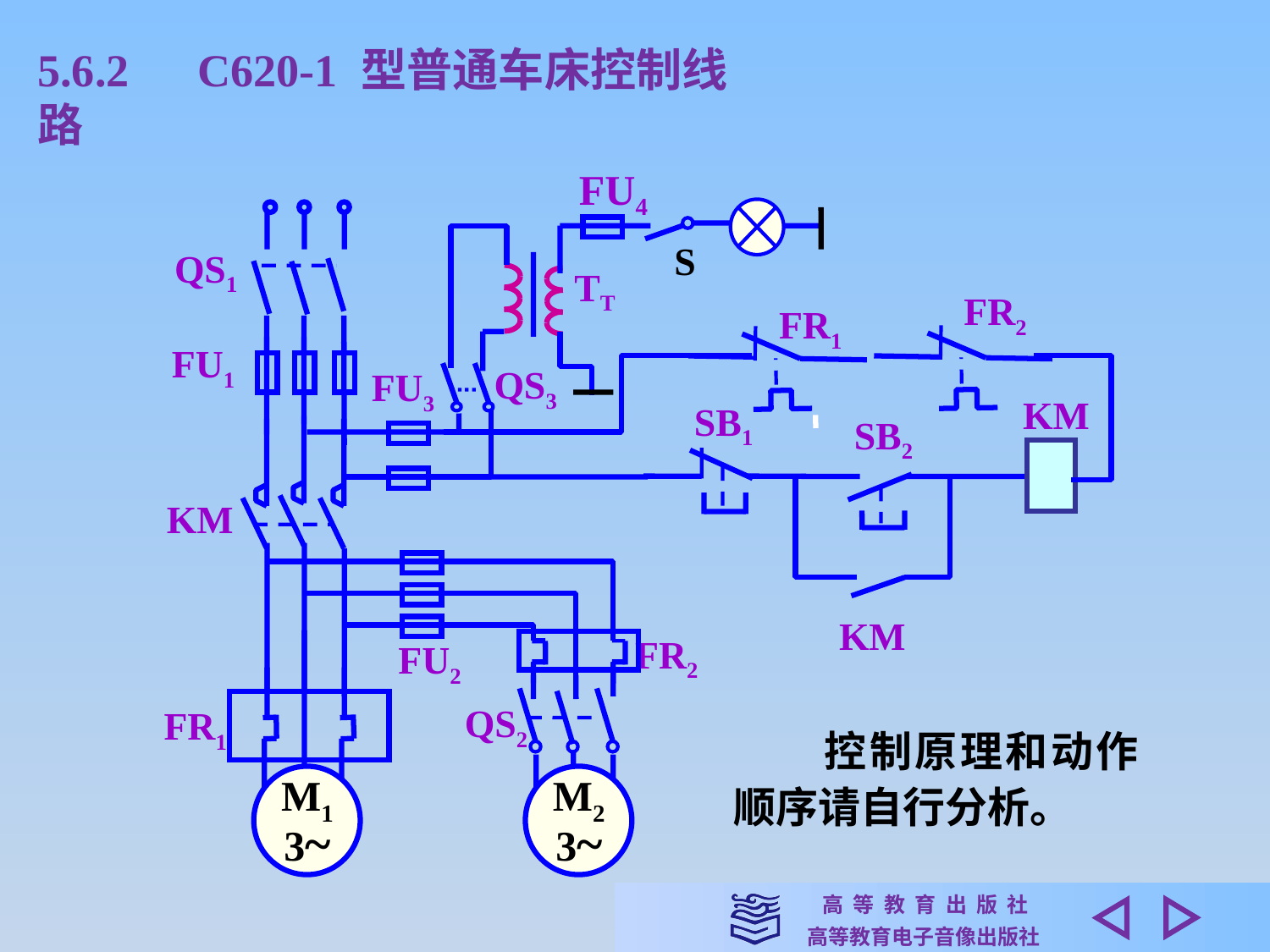

5.6.2　C620-1 型普通车床控制线路
FU4

S
QS1

TT

FR2
FR1

FU1

QS3
FU3

KM

SB1
SB2

KM

KM

FR2

FU2

QS2
FR1

M1
3~

M2
3~
　　控制原理和动作顺序请自行分析。